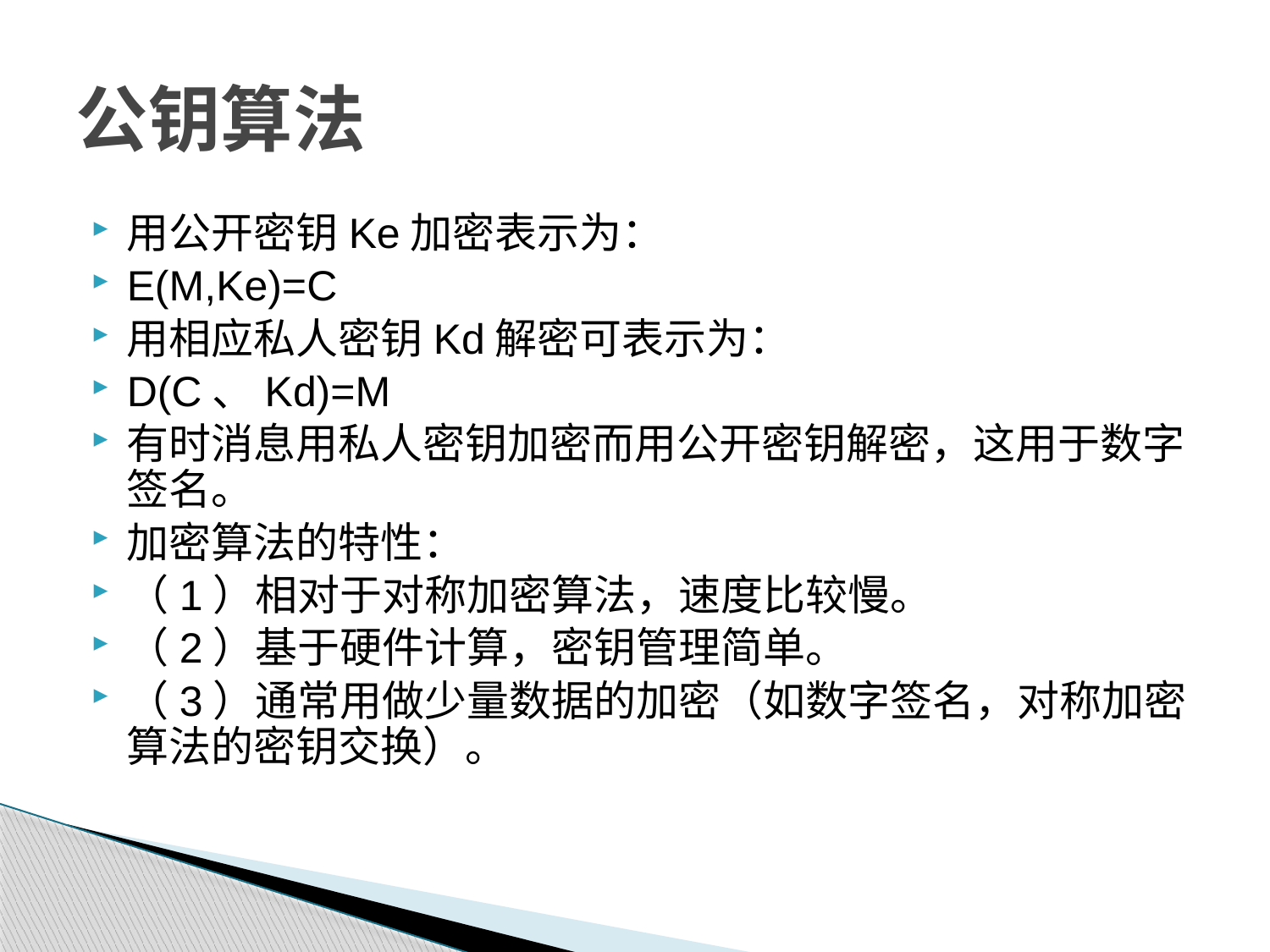

# 公钥算法
用公开密钥Ke加密表示为：
E(M,Ke)=C
用相应私人密钥Kd解密可表示为：
D(C、Kd)=M
有时消息用私人密钥加密而用公开密钥解密，这用于数字签名。
加密算法的特性：
（1）相对于对称加密算法，速度比较慢。
（2）基于硬件计算，密钥管理简单。
（3）通常用做少量数据的加密（如数字签名，对称加密算法的密钥交换）。